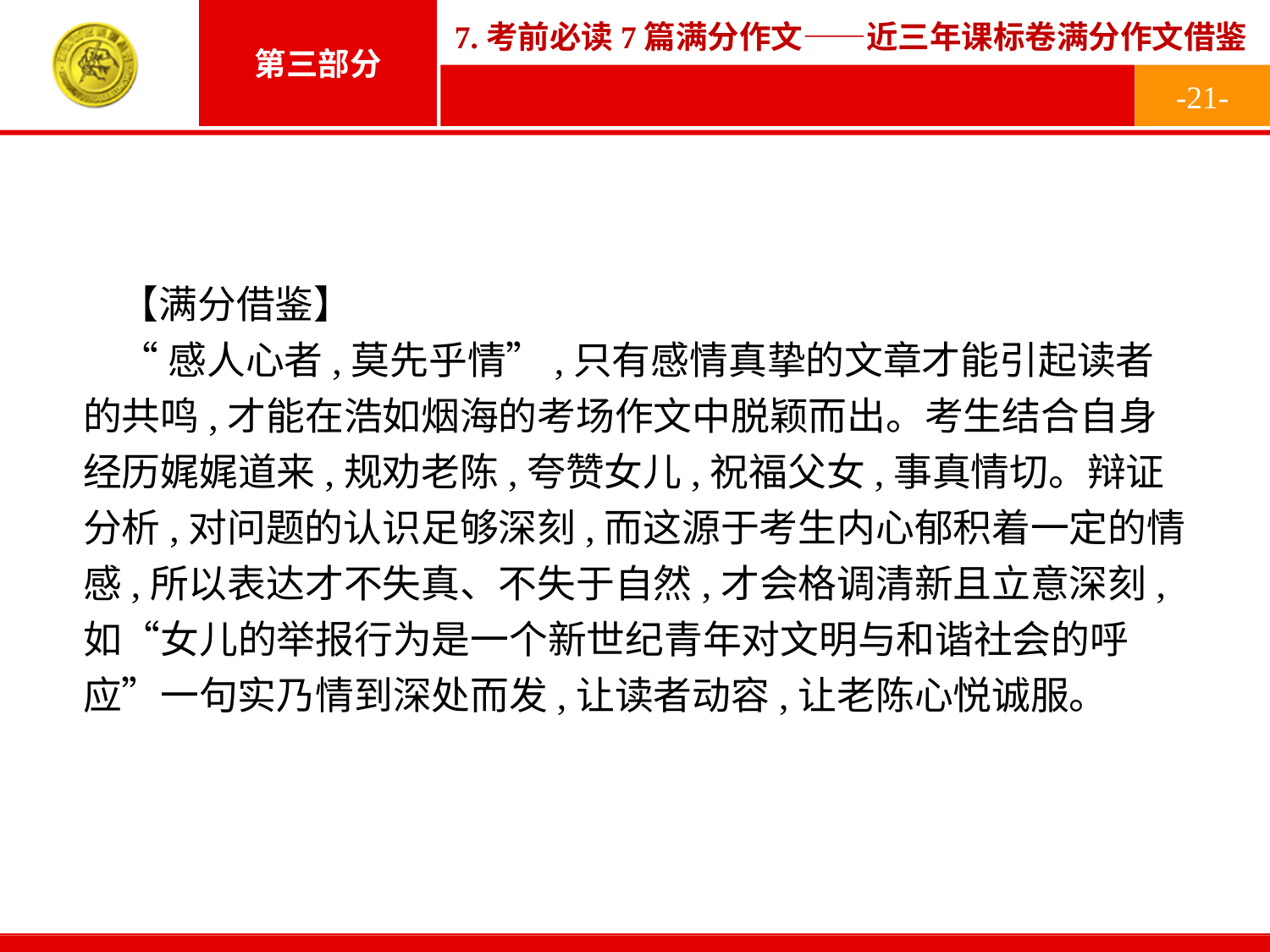

-21-
【满分借鉴】
“感人心者,莫先乎情”,只有感情真挚的文章才能引起读者的共鸣,才能在浩如烟海的考场作文中脱颖而出。考生结合自身经历娓娓道来,规劝老陈,夸赞女儿,祝福父女,事真情切。辩证分析,对问题的认识足够深刻,而这源于考生内心郁积着一定的情感,所以表达才不失真、不失于自然,才会格调清新且立意深刻,如“女儿的举报行为是一个新世纪青年对文明与和谐社会的呼应”一句实乃情到深处而发,让读者动容,让老陈心悦诚服。